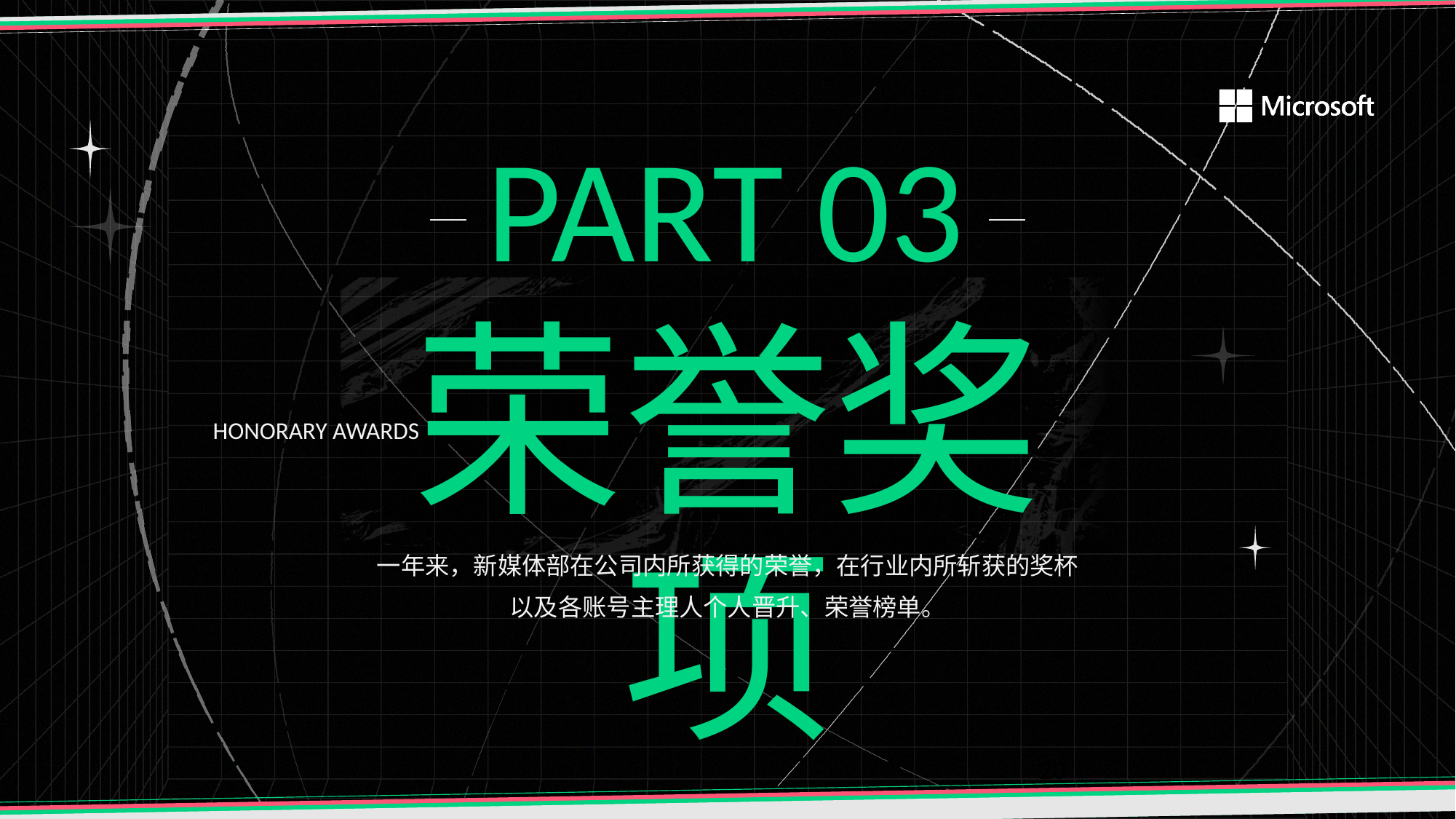

PART 03
荣誉奖项
HONORARY AWARDS
一年来，新媒体部在公司内所获得的荣誉，在行业内所斩获的奖杯
以及各账号主理人个人晋升、荣誉榜单。
20